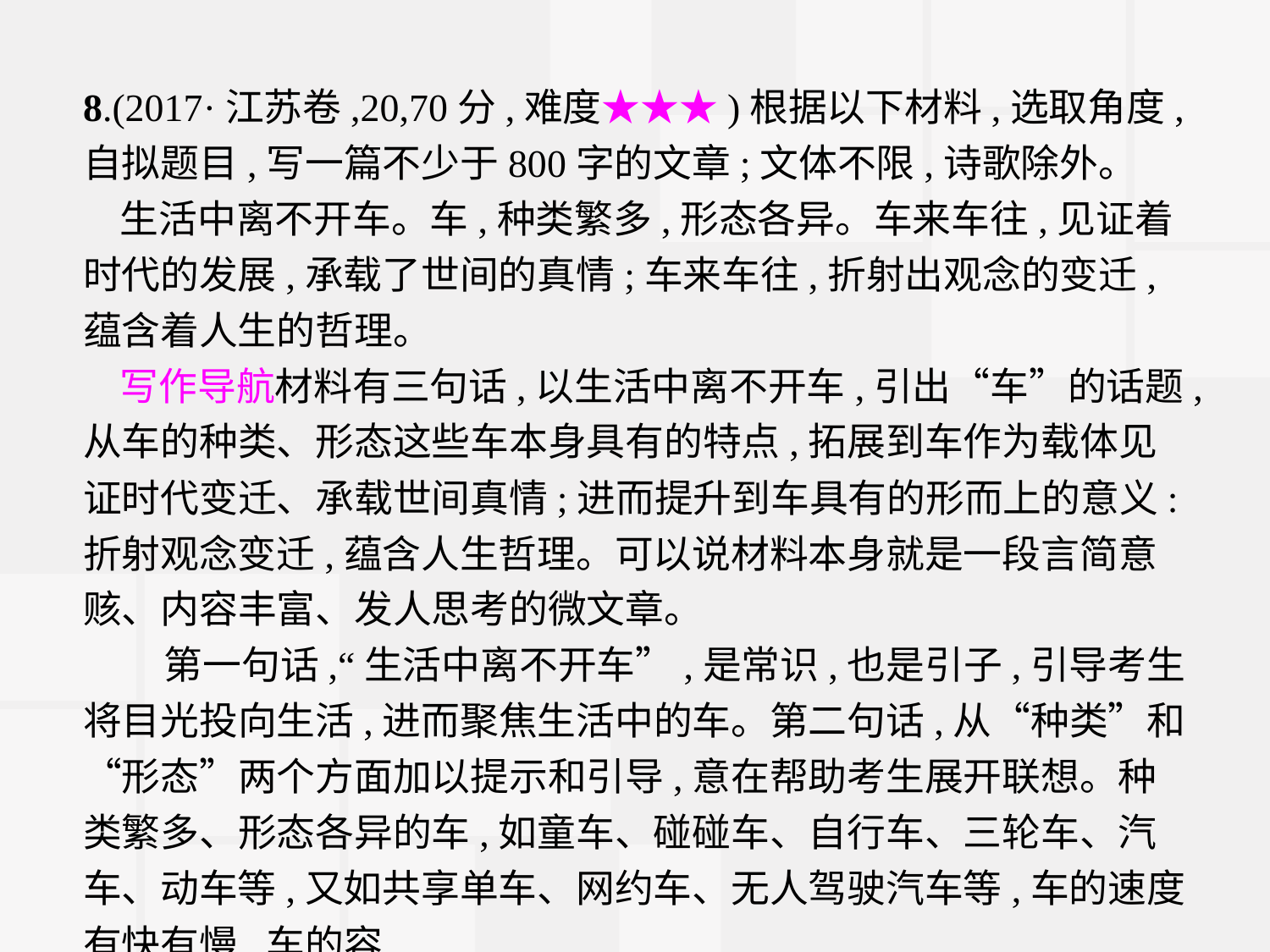

8.(2017·江苏卷,20,70分,难度★★★)根据以下材料,选取角度,自拟题目,写一篇不少于800字的文章;文体不限,诗歌除外。
生活中离不开车。车,种类繁多,形态各异。车来车往,见证着时代的发展,承载了世间的真情;车来车往,折射出观念的变迁,蕴含着人生的哲理。
写作导航材料有三句话,以生活中离不开车,引出“车”的话题,从车的种类、形态这些车本身具有的特点,拓展到车作为载体见证时代变迁、承载世间真情;进而提升到车具有的形而上的意义:折射观念变迁,蕴含人生哲理。可以说材料本身就是一段言简意赅、内容丰富、发人思考的微文章。
    第一句话,“生活中离不开车”,是常识,也是引子,引导考生将目光投向生活,进而聚焦生活中的车。第二句话,从“种类”和“形态”两个方面加以提示和引导,意在帮助考生展开联想。种类繁多、形态各异的车,如童车、碰碰车、自行车、三轮车、汽车、动车等,又如共享单车、网约车、无人驾驶汽车等,车的速度有快有慢,车的容